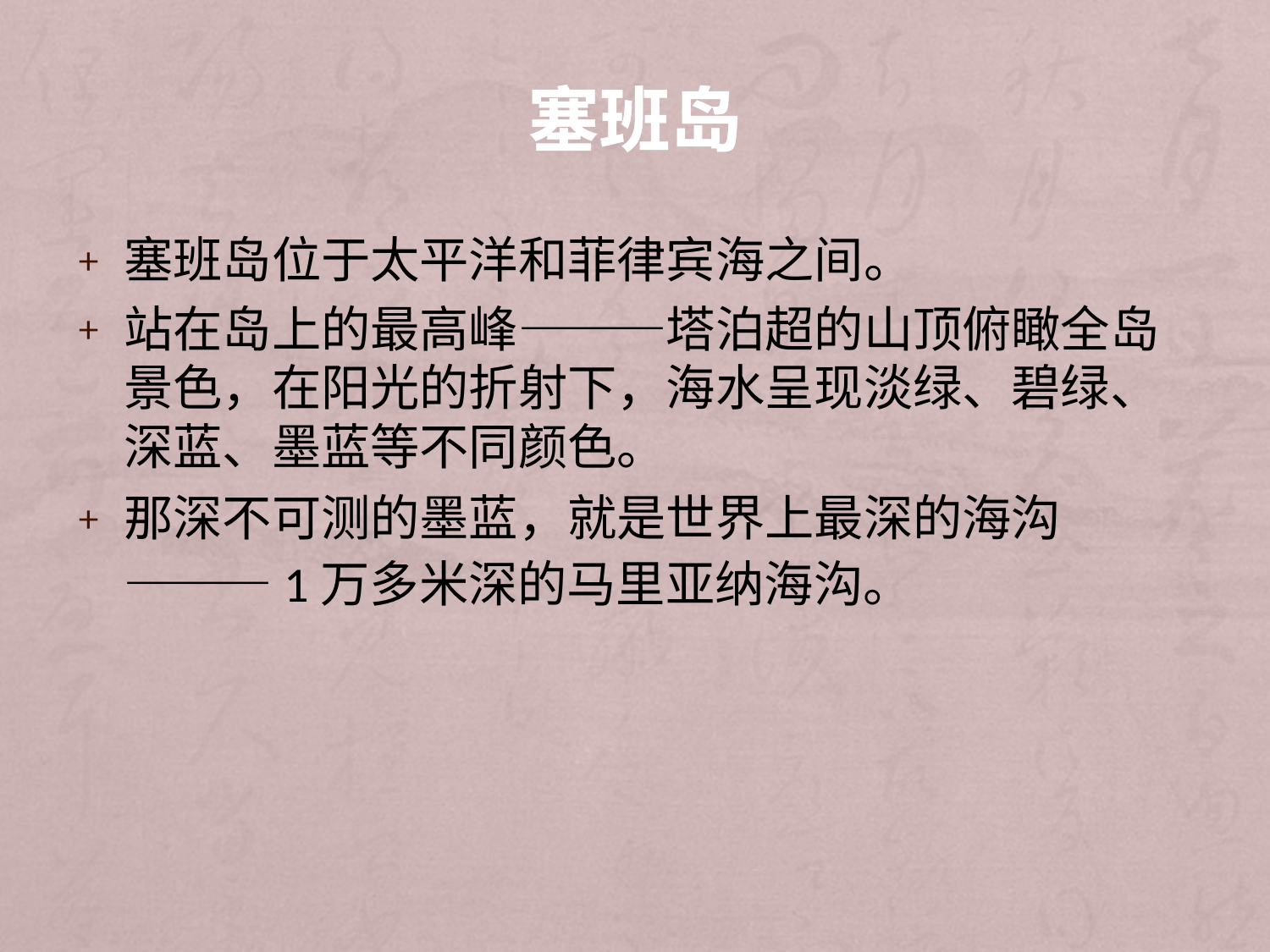

# 塞班岛
塞班岛位于太平洋和菲律宾海之间。
站在岛上的最高峰———塔泊超的山顶俯瞰全岛景色，在阳光的折射下，海水呈现淡绿、碧绿、深蓝、墨蓝等不同颜色。
那深不可测的墨蓝，就是世界上最深的海沟———1万多米深的马里亚纳海沟。